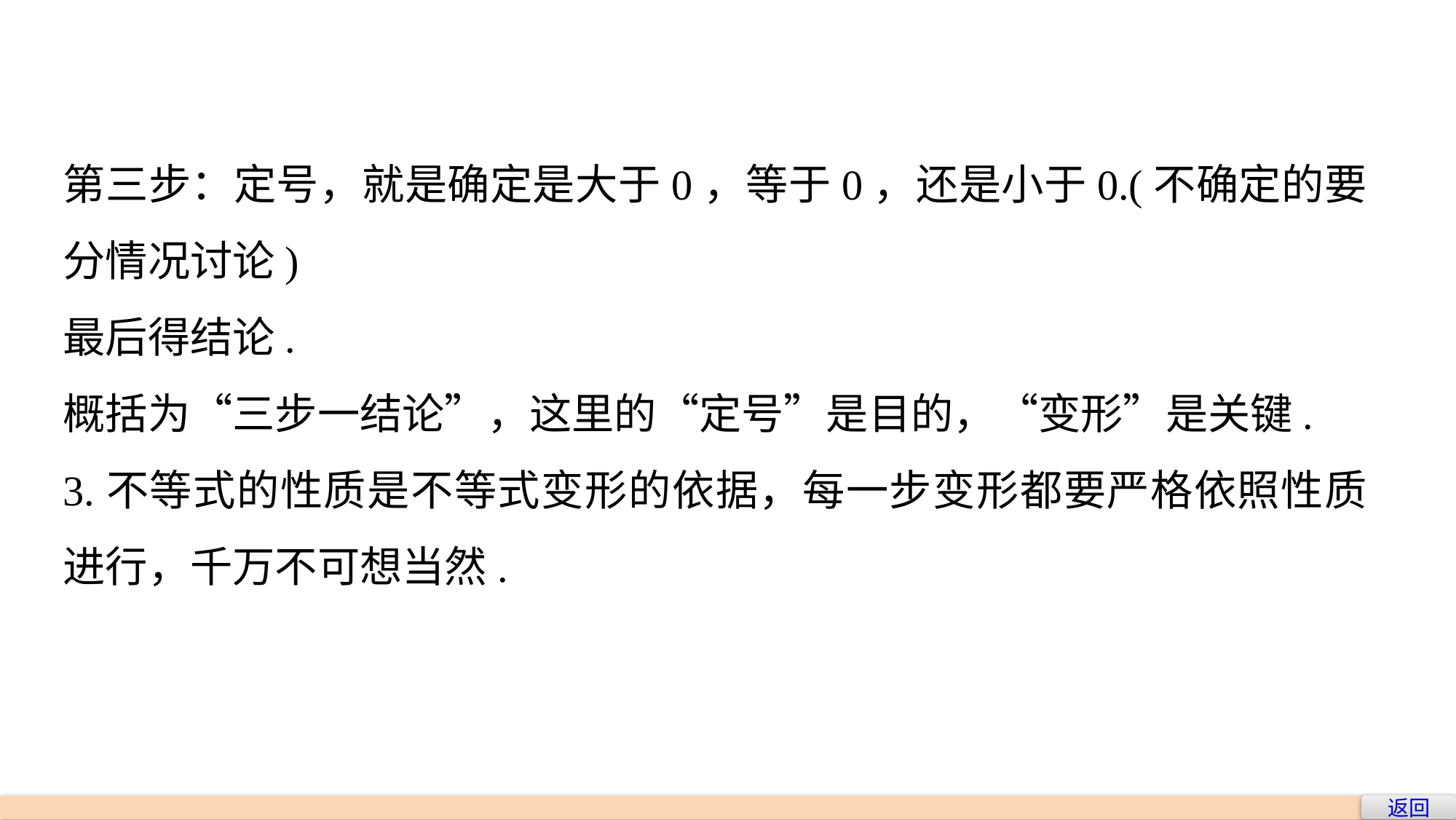

第三步：定号，就是确定是大于0，等于0，还是小于0.(不确定的要分情况讨论)
最后得结论.
概括为“三步一结论”，这里的“定号”是目的，“变形”是关键.
3.不等式的性质是不等式变形的依据，每一步变形都要严格依照性质进行，千万不可想当然.
返回